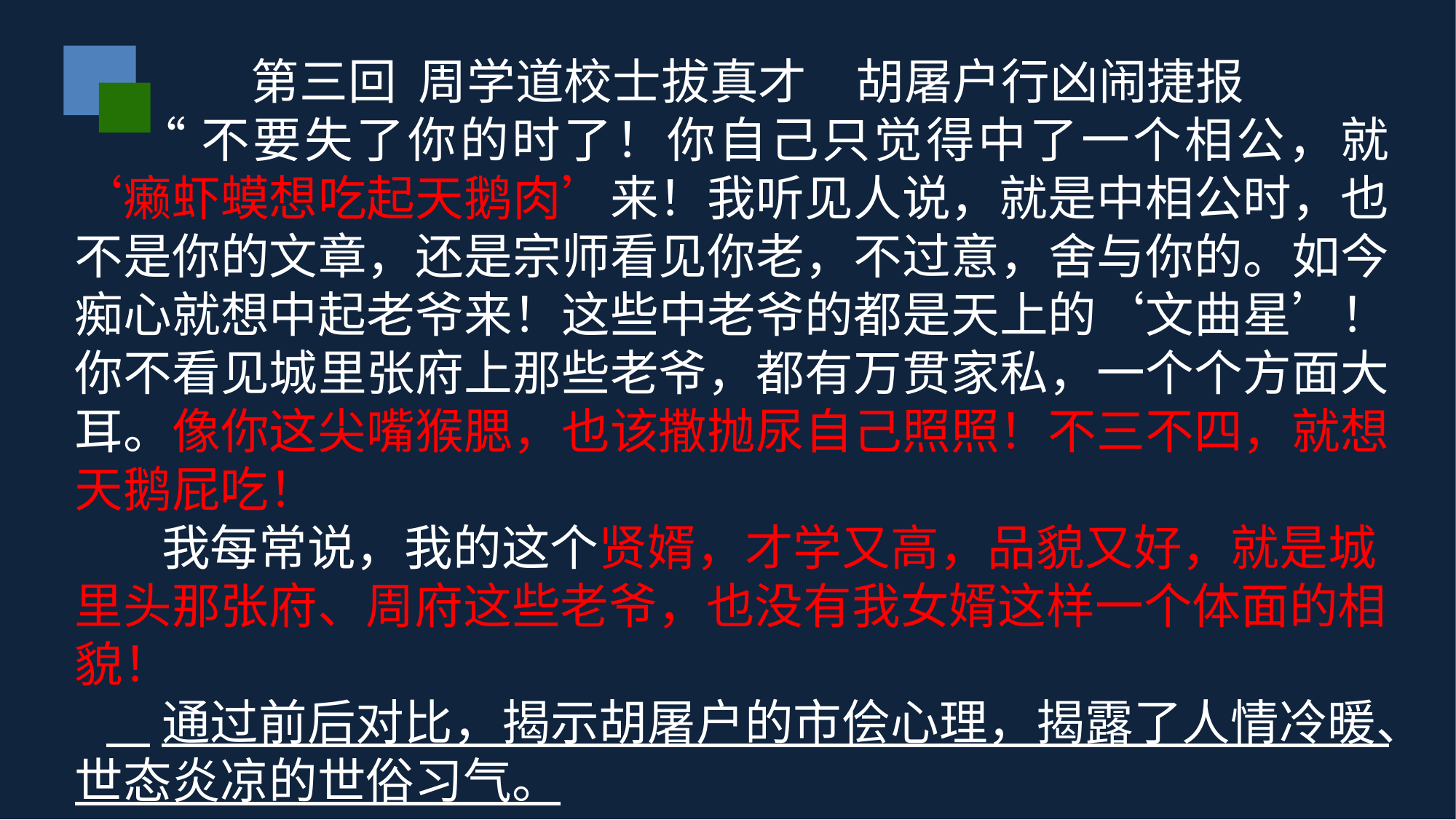

第三回  周学道校士拔真才　胡屠户行凶闹捷报
  “不要失了你的时了！你自己只觉得中了一个相公，就‘癞虾蟆想吃起天鹅肉’来！我听见人说，就是中相公时，也不是你的文章，还是宗师看见你老，不过意，舍与你的。如今痴心就想中起老爷来！这些中老爷的都是天上的‘文曲星’！你不看见城里张府上那些老爷，都有万贯家私，一个个方面大耳。像你这尖嘴猴腮，也该撒抛尿自己照照！不三不四，就想天鹅屁吃！
    我每常说，我的这个贤婿，才学又高，品貌又好，就是城里头那张府、周府这些老爷，也没有我女婿这样一个体面的相貌！
    通过前后对比，揭示胡屠户的市侩心理，揭露了人情冷暖、世态炎凉的世俗习气。